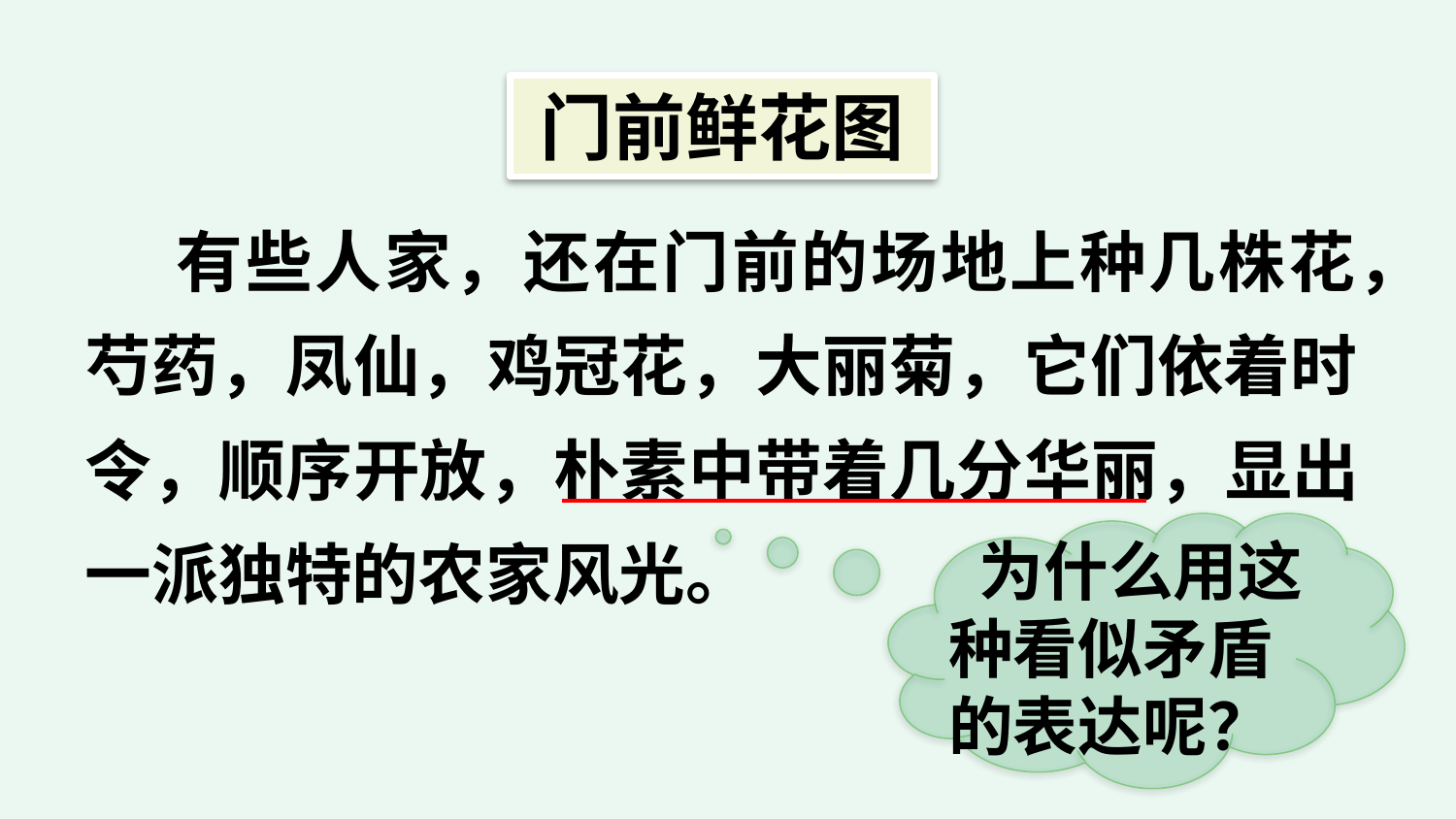

门前鲜花图
    有些人家，还在门前的场地上种几株花，芍药，凤仙，鸡冠花，大丽菊，它们依着时令，顺序开放，朴素中带着几分华丽，显出一派独特的农家风光。

 为什么用这种看似矛盾的表达呢？